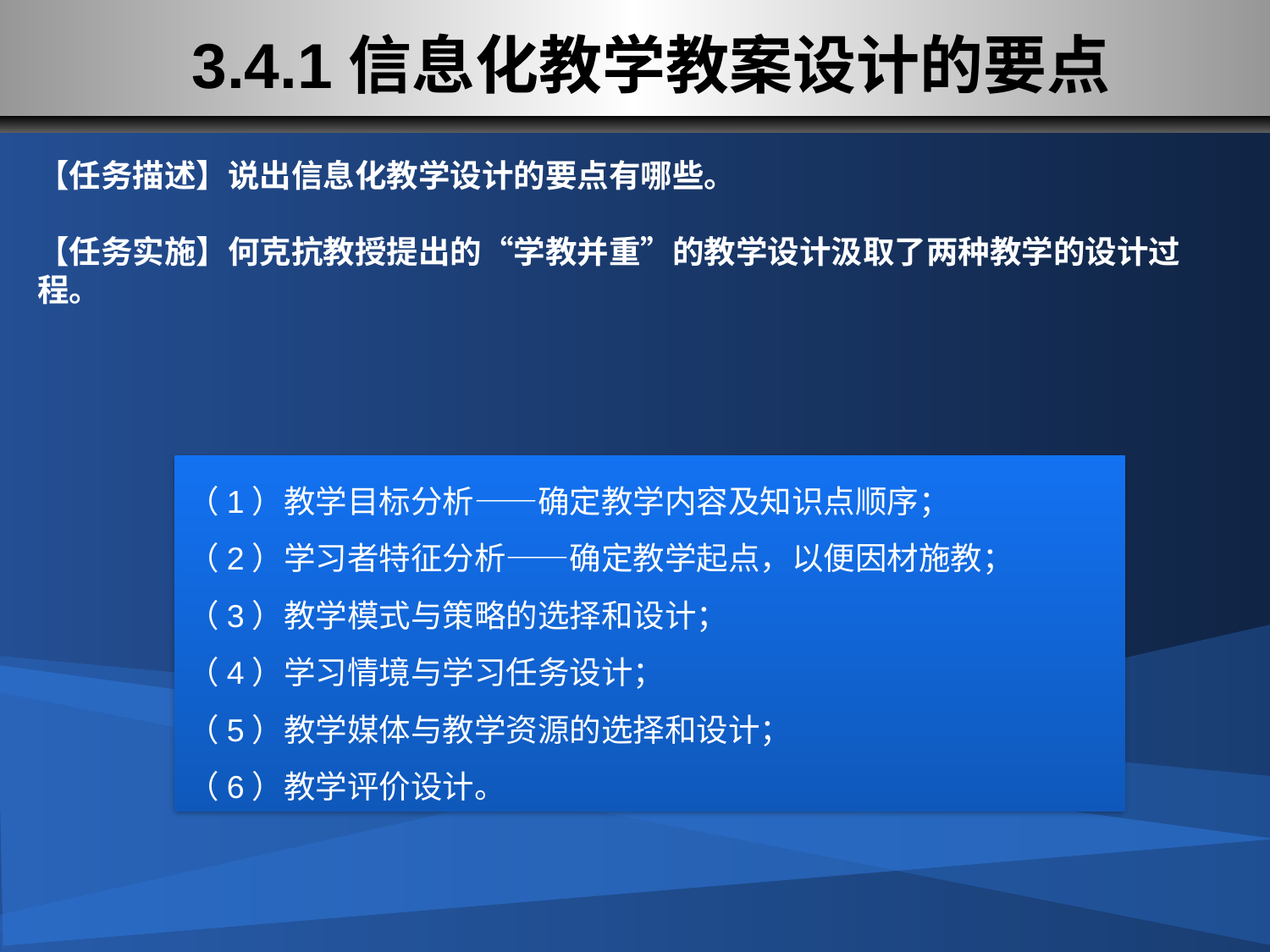

# 3.4.1信息化教学教案设计的要点
【任务描述】说出信息化教学设计的要点有哪些。

【任务实施】何克抗教授提出的“学教并重”的教学设计汲取了两种教学的设计过程。
（1）教学目标分析——确定教学内容及知识点顺序；
（2）学习者特征分析——确定教学起点，以便因材施教；
（3）教学模式与策略的选择和设计；
（4）学习情境与学习任务设计；
（5）教学媒体与教学资源的选择和设计；
（6）教学评价设计。